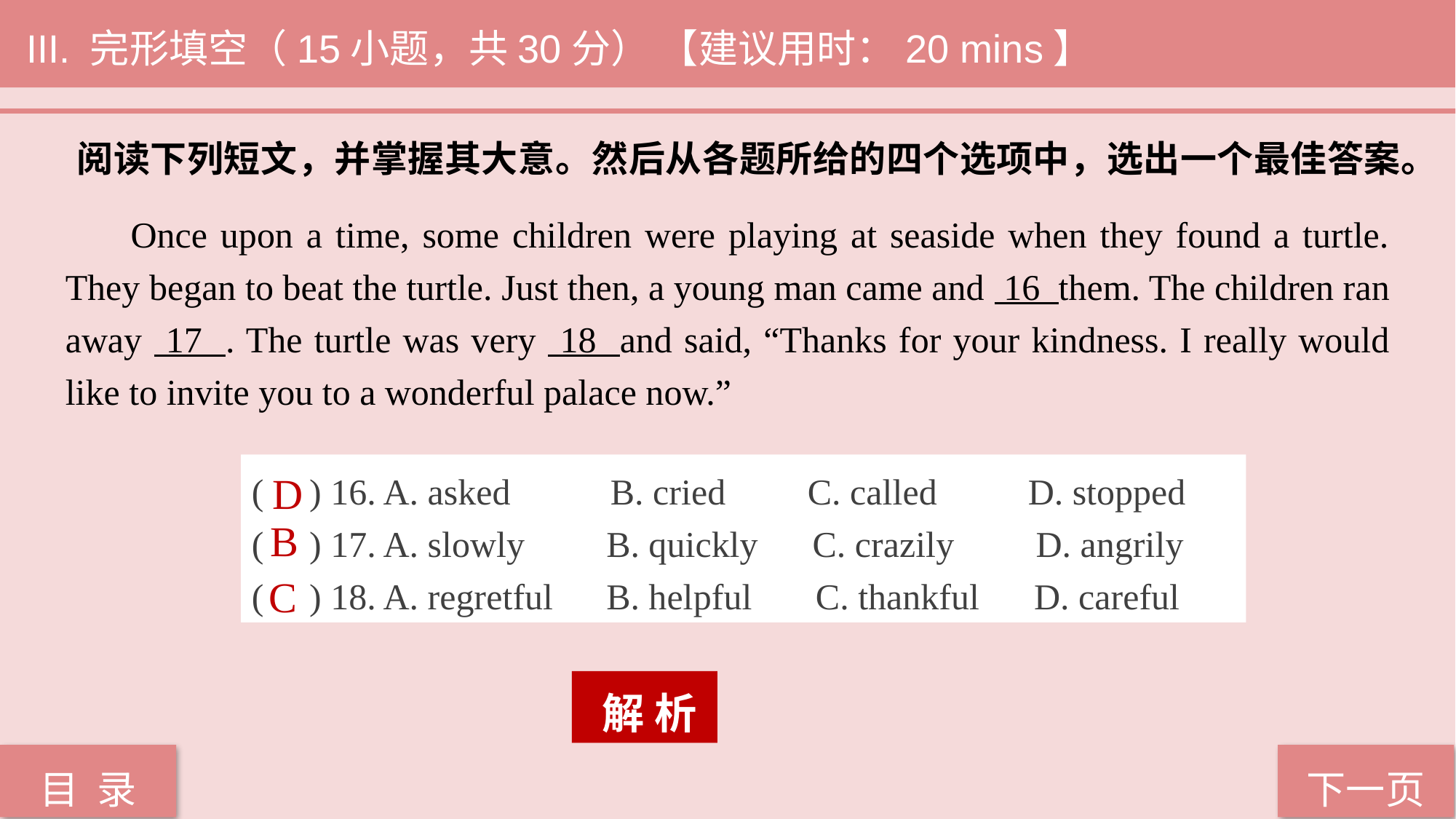

III. 完形填空（15小题，共30分） 【建议用时：20 mins】
阅读下列短文，并掌握其大意。然后从各题所给的四个选项中，选出一个最佳答案。
     Once upon a time, some children were playing at seaside when they found a turtle. They began to beat the turtle. Just then, a young man came and  16  them. The children ran away  17  . The turtle was very  18  and said, “Thanks for your kindness. I really would like to invite you to a wonderful palace now.”
(     ) 16. A. asked           B. cried         C. called          D. stopped
(     ) 17. A. slowly	   B. quickly      C. crazily         D. angrily
(     ) 18. A. regretful	   B. helpful       C. thankful      D. careful
D
B
C
 解 析